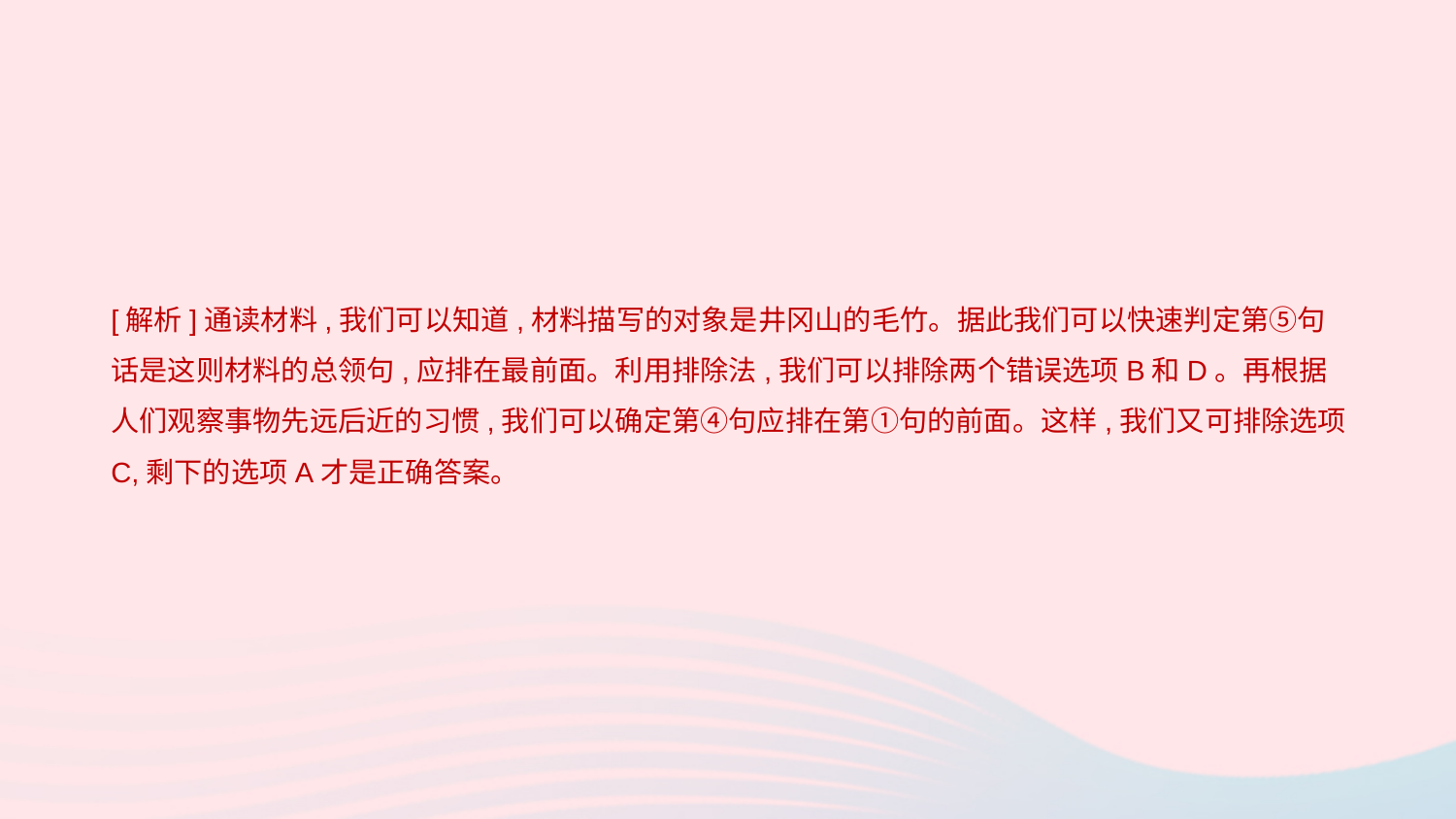

[解析]通读材料,我们可以知道,材料描写的对象是井冈山的毛竹。据此我们可以快速判定第⑤句话是这则材料的总领句,应排在最前面。利用排除法,我们可以排除两个错误选项B和D。再根据人们观察事物先远后近的习惯,我们可以确定第④句应排在第①句的前面。这样,我们又可排除选项C,剩下的选项A才是正确答案。